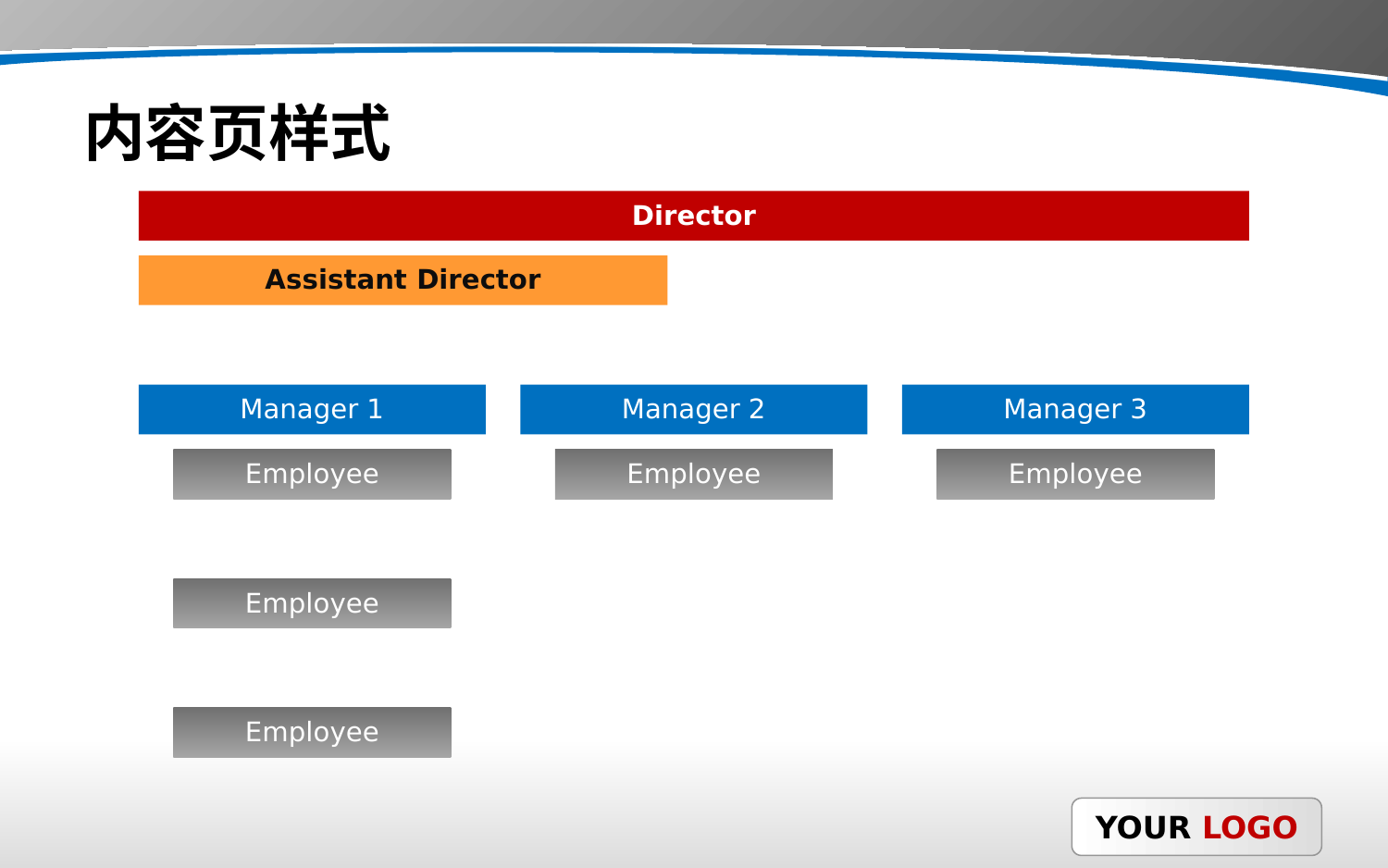

# 内容页样式
Director
Assistant Director
Manager 1
Manager 2
Manager 3
Employee
Employee
Employee
Employee
Employee